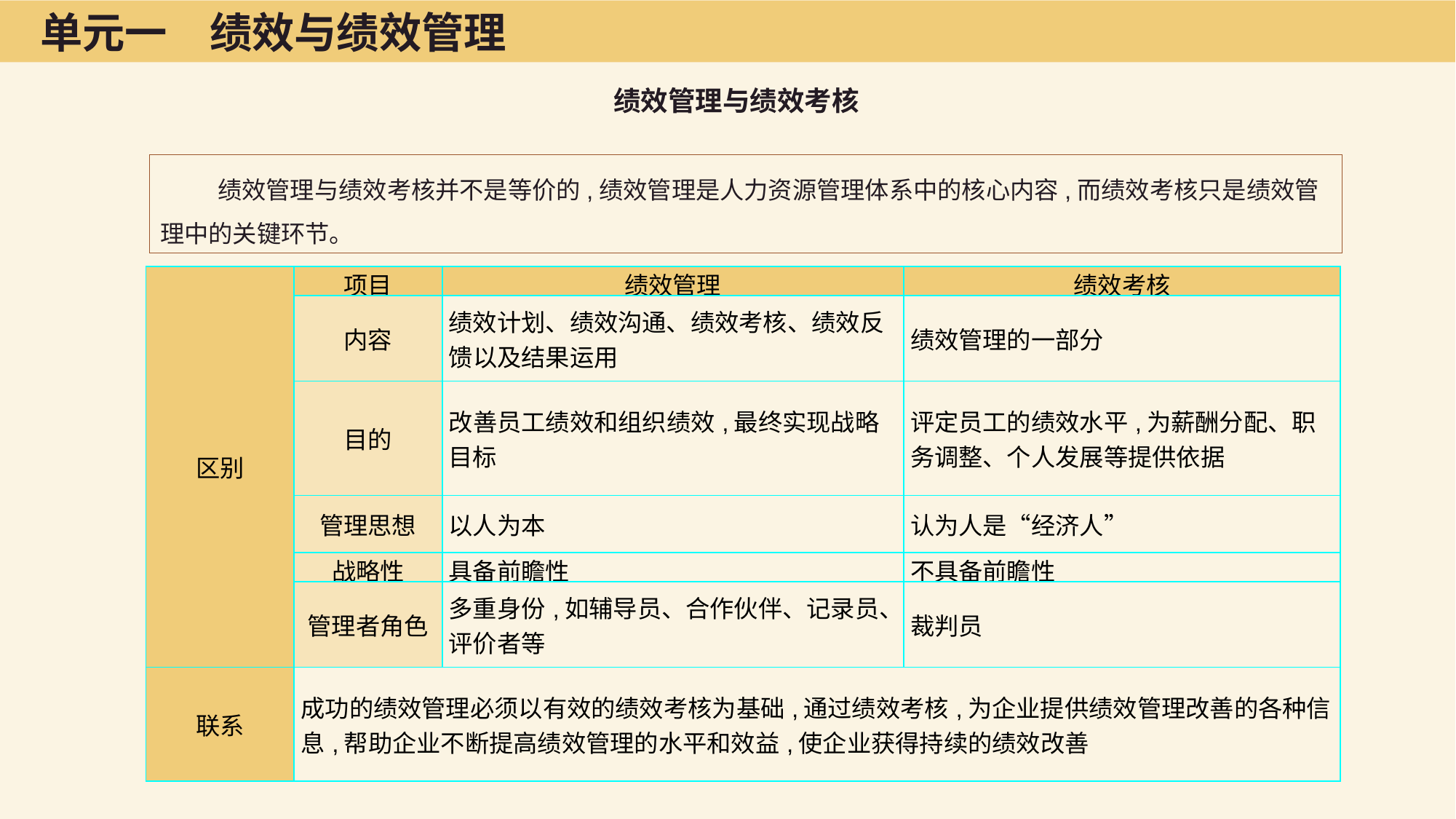

单元一　绩效与绩效管理
绩效管理与绩效考核
绩效管理与绩效考核并不是等价的,绩效管理是人力资源管理体系中的核心内容,而绩效考核只是绩效管理中的关键环节。
| 区别 | 项目 | 绩效管理 | 绩效考核 |
| --- | --- | --- | --- |
|  | 内容 | 绩效计划、绩效沟通、绩效考核、绩效反馈以及结果运用 | 绩效管理的一部分 |
|  | 目的 | 改善员工绩效和组织绩效,最终实现战略目标 | 评定员工的绩效水平,为薪酬分配、职务调整、个人发展等提供依据 |
|  | 管理思想 | 以人为本 | 认为人是“经济人” |
|  | 战略性 | 具备前瞻性 | 不具备前瞻性 |
|  | 管理者角色 | 多重身份,如辅导员、合作伙伴、记录员、评价者等 | 裁判员 |
| 联系 | 成功的绩效管理必须以有效的绩效考核为基础,通过绩效考核,为企业提供绩效管理改善的各种信息,帮助企业不断提高绩效管理的水平和效益,使企业获得持续的绩效改善 |  |  |